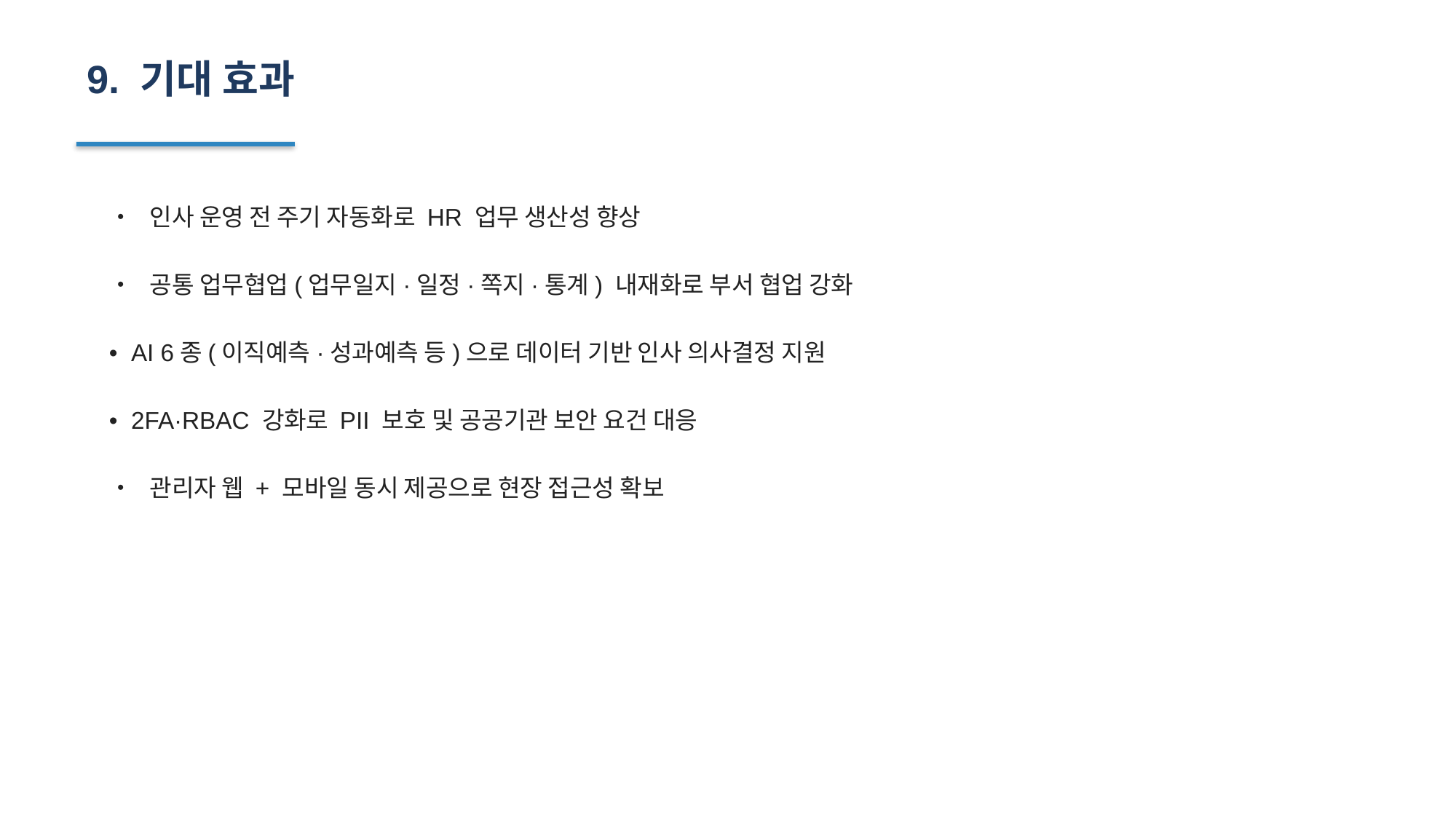

9. 기대 효과

•  인사 운영 전 주기 자동화로 HR 업무 생산성 향상
•  공통 업무협업(업무일지·일정·쪽지·통계) 내재화로 부서 협업 강화
•  AI 6종(이직예측·성과예측 등)으로 데이터 기반 인사 의사결정 지원
•  2FA·RBAC 강화로 PII 보호 및 공공기관 보안 요건 대응
•  관리자 웹 + 모바일 동시 제공으로 현장 접근성 확보